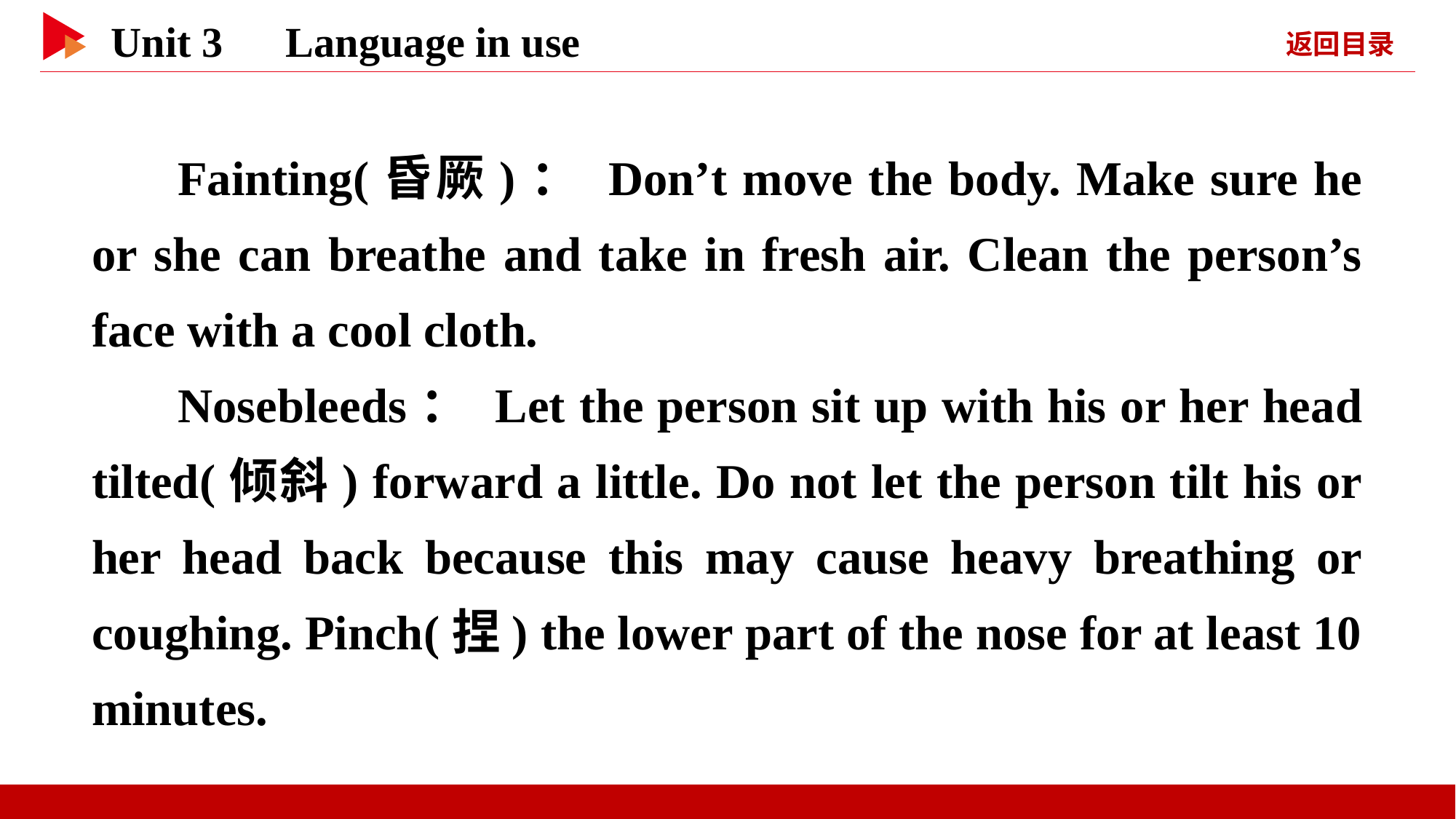

Fainting(昏厥)： Don’t move the body. Make sure he or she can breathe and take in fresh air. Clean the person’s face with a cool cloth.
Nosebleeds： Let the person sit up with his or her head tilted(倾斜) forward a little. Do not let the person tilt his or her head back because this may cause heavy breathing or coughing. Pinch(捏) the lower part of the nose for at least 10 minutes.